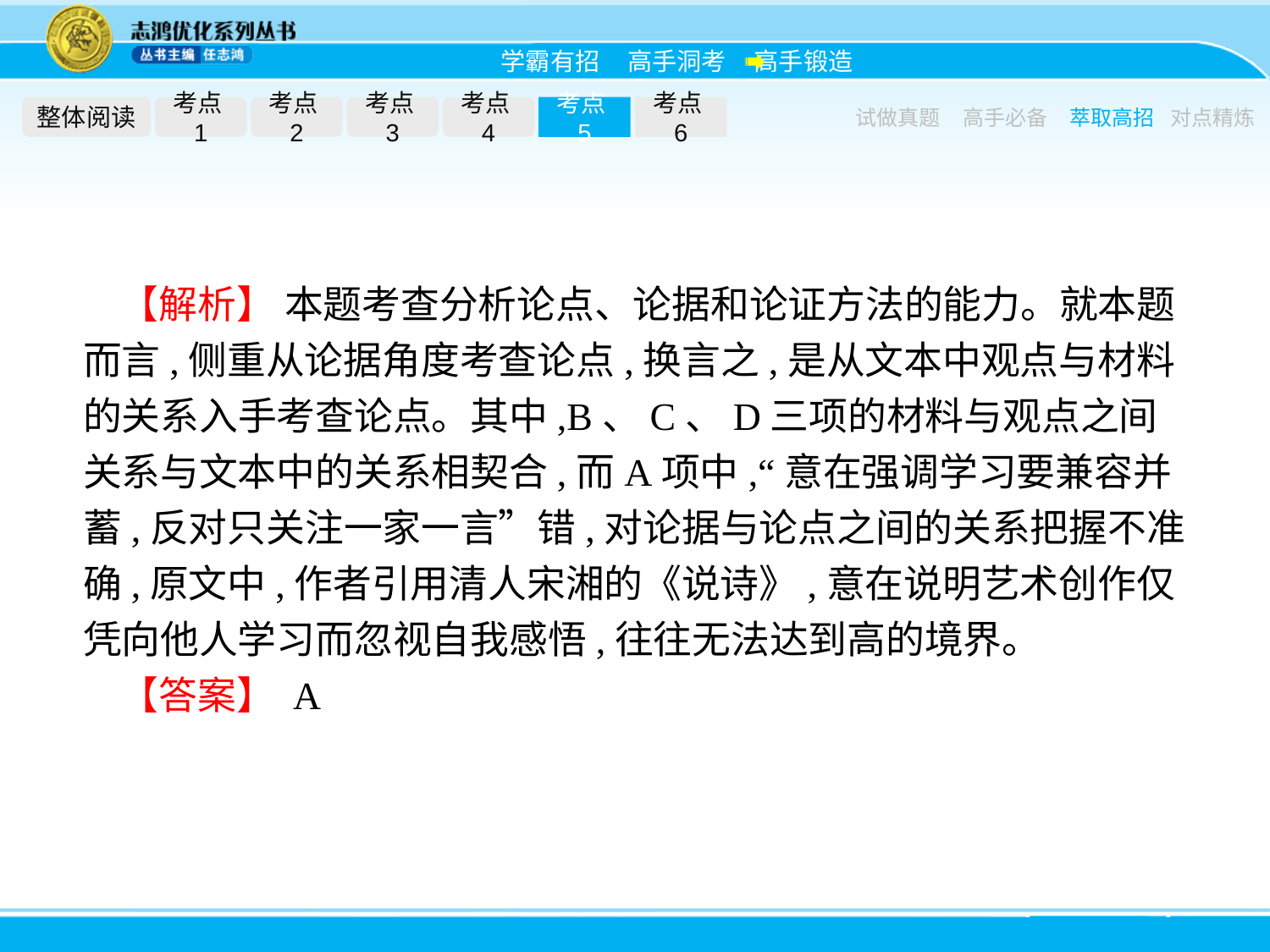

整体阅读
考点1
考点2
考点3
考点4
考点5
考点6
试做真题
高手必备
萃取高招
对点精炼
【解析】 本题考查分析论点、论据和论证方法的能力。就本题而言,侧重从论据角度考查论点,换言之,是从文本中观点与材料的关系入手考查论点。其中,B、C、D三项的材料与观点之间关系与文本中的关系相契合,而A项中,“意在强调学习要兼容并蓄,反对只关注一家一言”错,对论据与论点之间的关系把握不准确,原文中,作者引用清人宋湘的《说诗》,意在说明艺术创作仅凭向他人学习而忽视自我感悟,往往无法达到高的境界。
【答案】 A